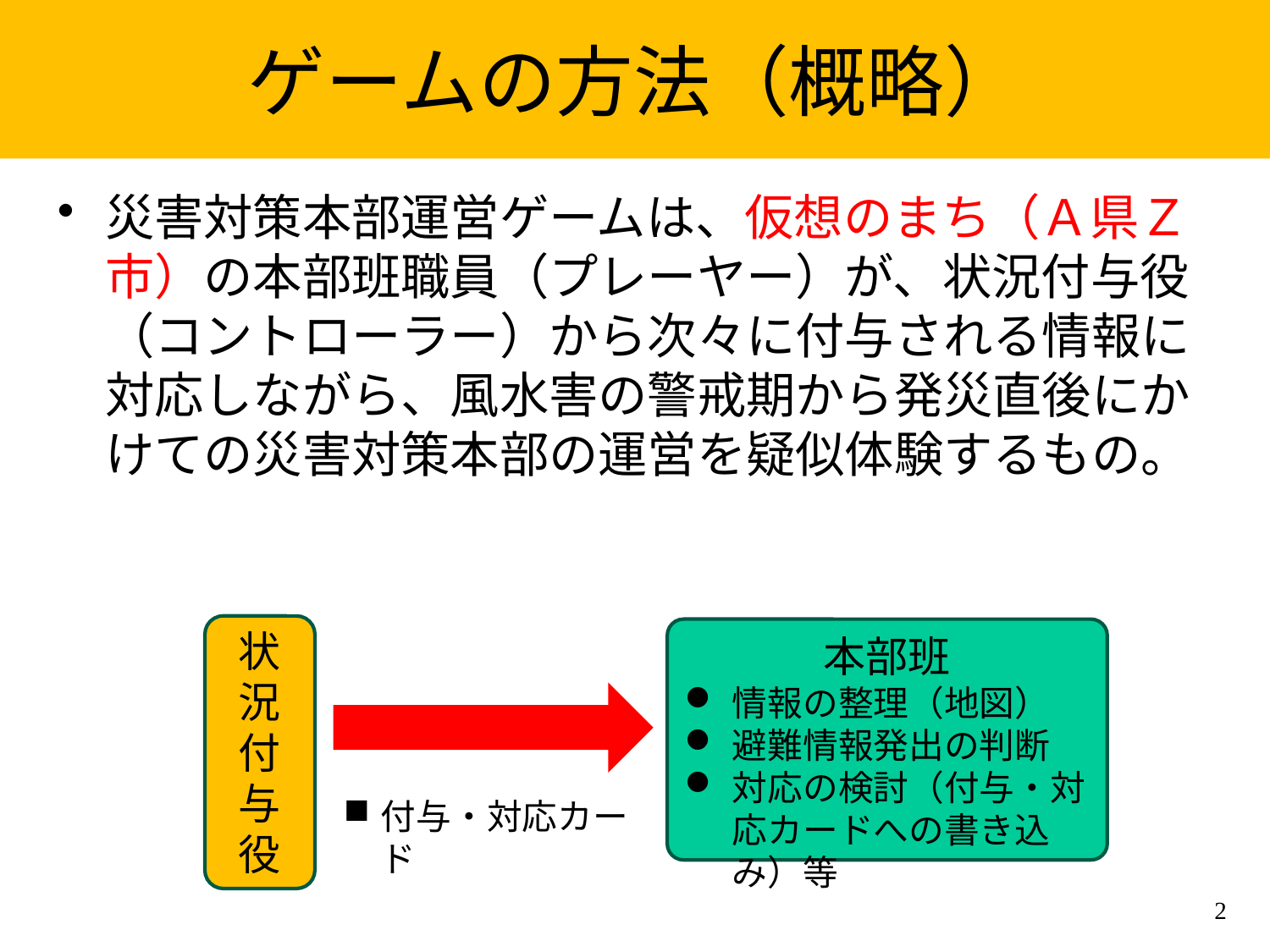

# ゲームの方法（概略）
災害対策本部運営ゲームは、仮想のまち（Ａ県Ｚ市）の本部班職員（プレーヤー）が、状況付与役（コントローラー）から次々に付与される情報に対応しながら、風水害の警戒期から発災直後にかけての災害対策本部の運営を疑似体験するもの。
状況付与役
本部班
情報の整理（地図）
避難情報発出の判断
対応の検討（付与・対応カードへの書き込み）等

付与・対応カード
2